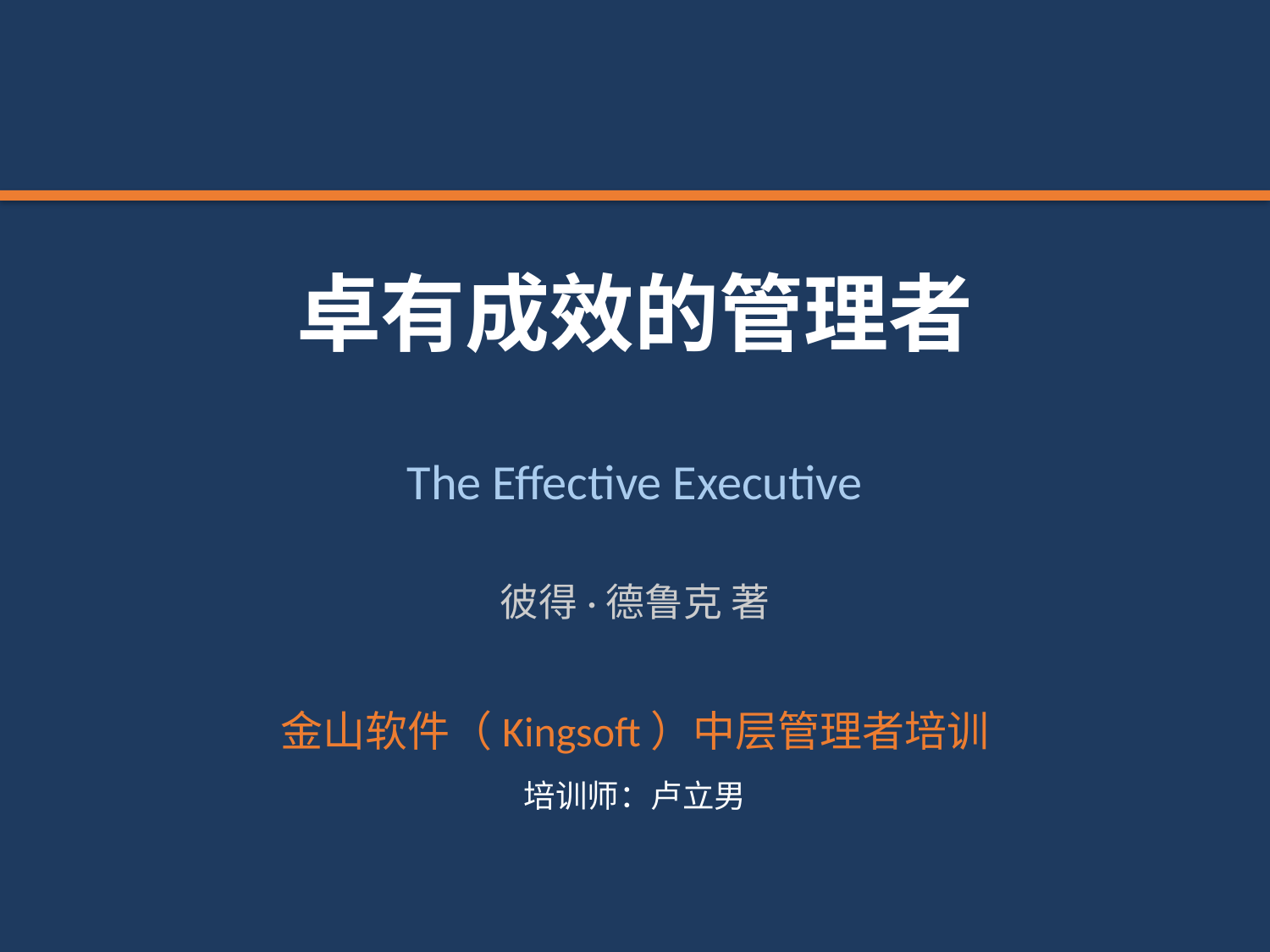

卓有成效的管理者
The Effective Executive
彼得·德鲁克 著
金山软件（Kingsoft）中层管理者培训
培训师：卢立男